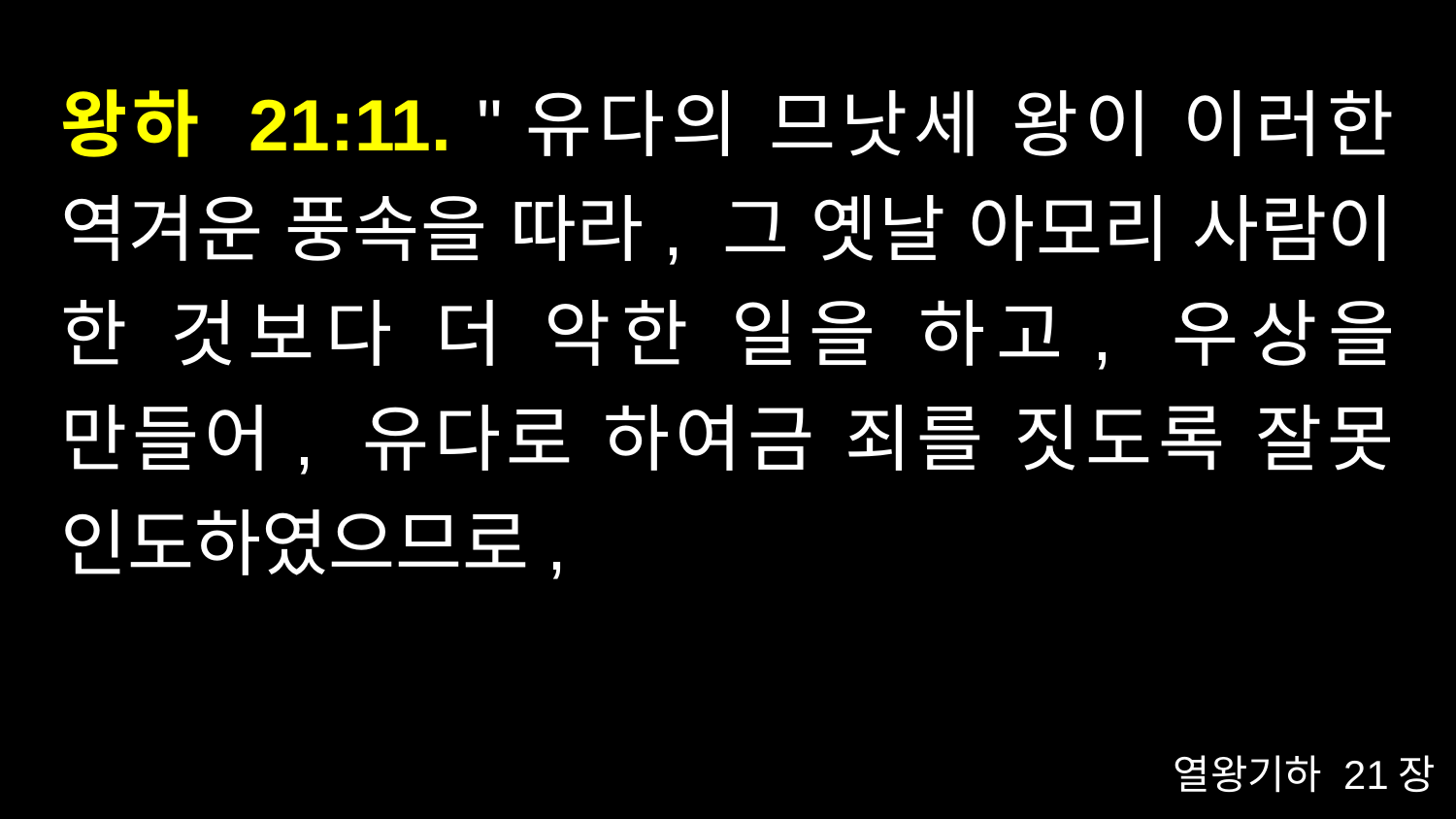

# 왕하 21:11. "유다의 므낫세 왕이 이러한 역겨운 풍속을 따라, 그 옛날 아모리 사람이 한 것보다 더 악한 일을 하고, 우상을 만들어, 유다로 하여금 죄를 짓도록 잘못 인도하였으므로,
열왕기하 21장